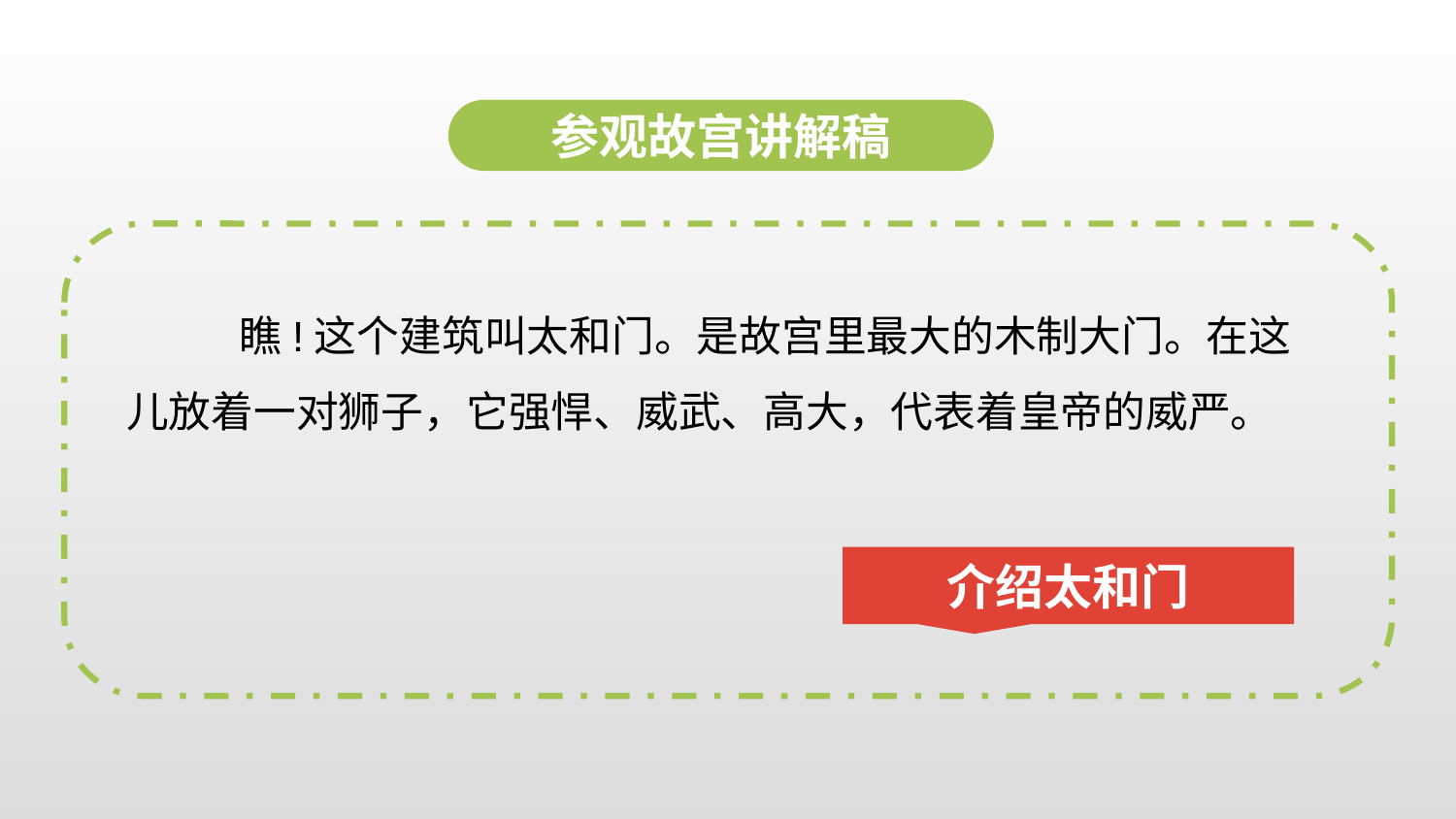

参观故宫讲解稿

瞧!这个建筑叫太和门。是故宫里最大的木制大门。在这儿放着一对狮子，它强悍、威武、高大，代表着皇帝的威严。

介绍太和门